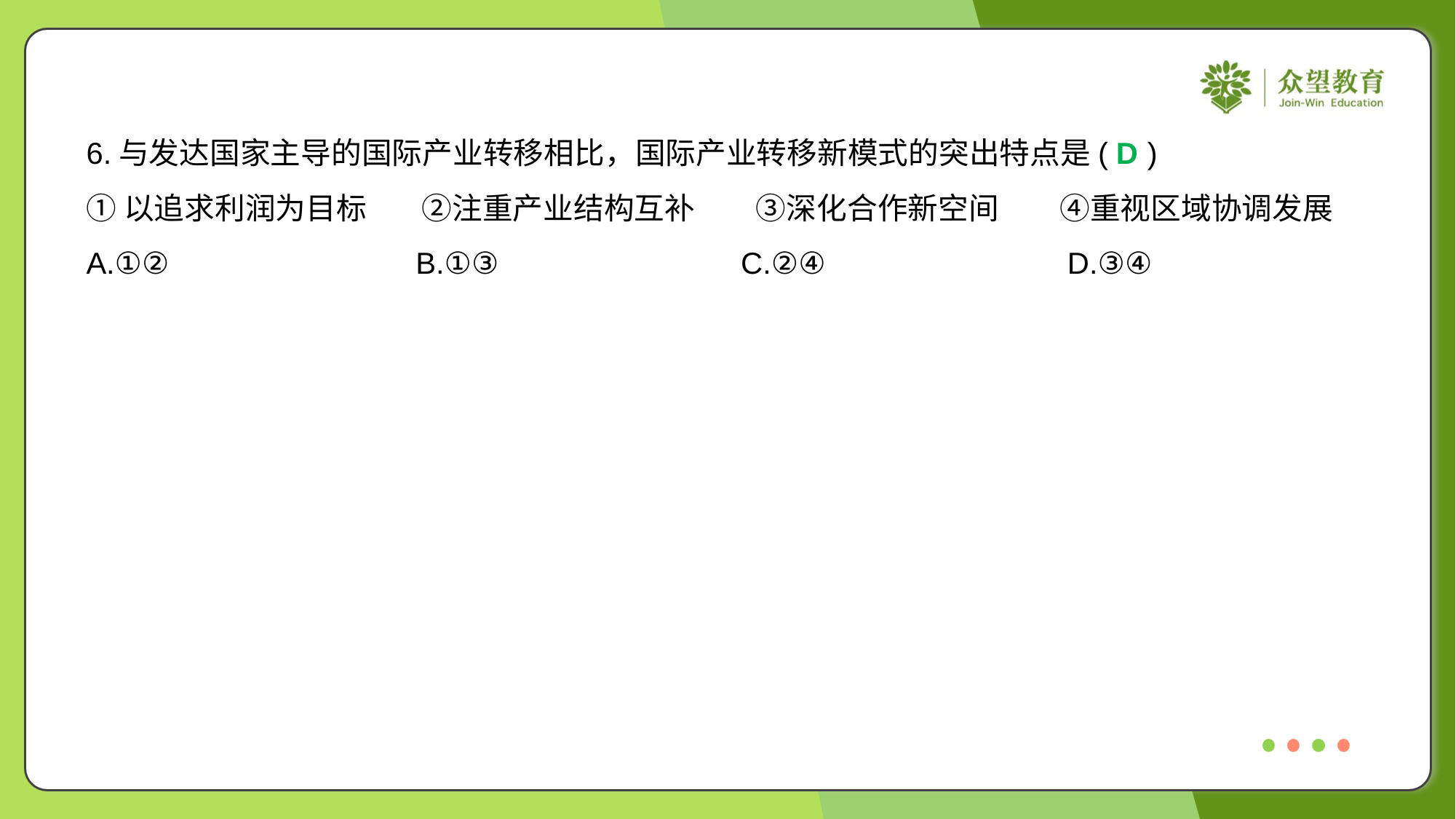

6.与发达国家主导的国际产业转移相比，国际产业转移新模式的突出特点是(     )
D
①以追求利润为目标	②注重产业结构互补	③深化合作新空间	④重视区域协调发展
A.①②	B.①③	C.②④	D.③④